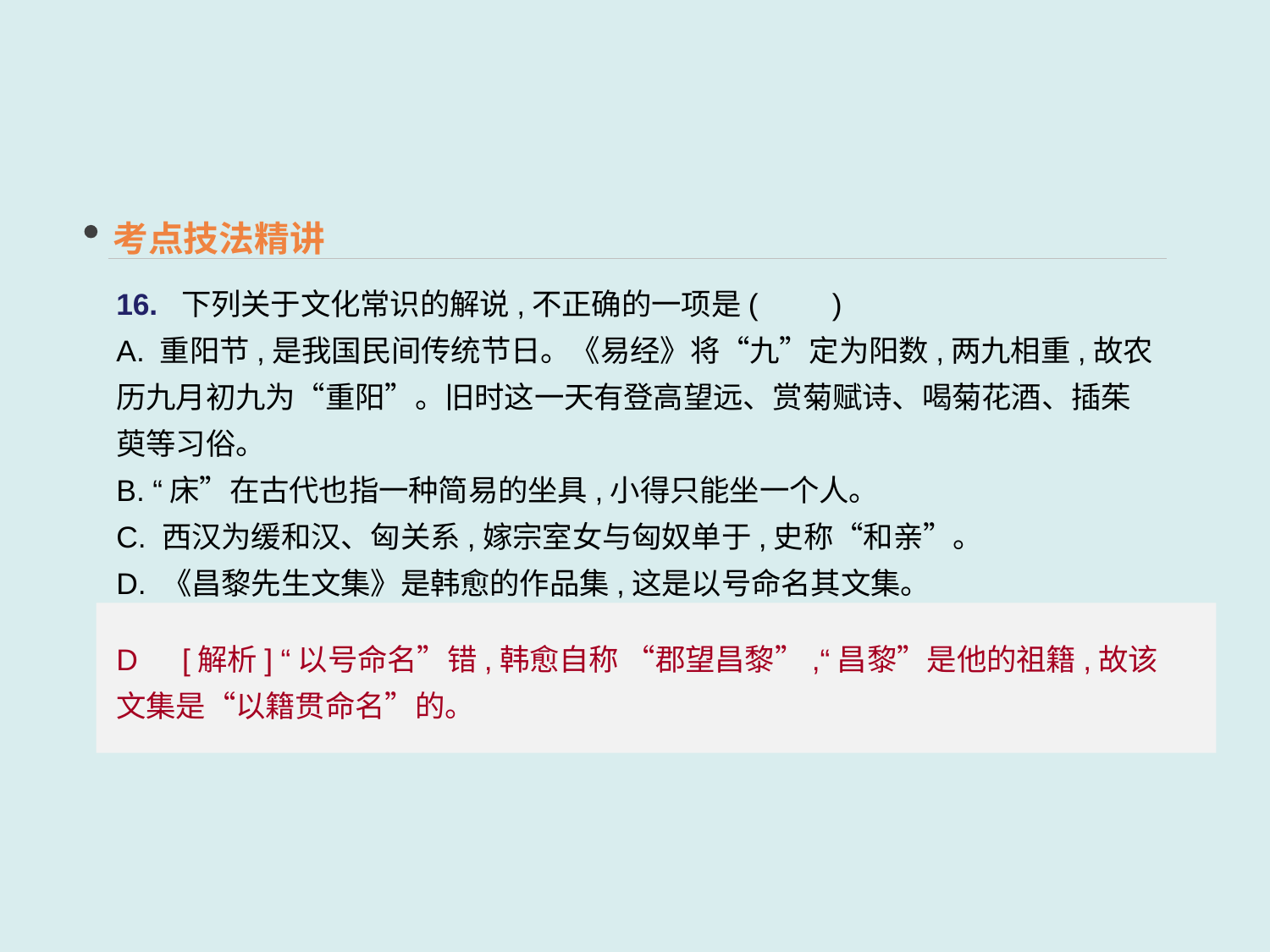

考点技法精讲

16.  下列关于文化常识的解说,不正确的一项是(　　)
A. 重阳节,是我国民间传统节日。《易经》将“九”定为阳数,两九相重,故农历九月初九为“重阳”。旧时这一天有登高望远、赏菊赋诗、喝菊花酒、插茱萸等习俗。
B. “床”在古代也指一种简易的坐具,小得只能坐一个人。
C. 西汉为缓和汉、匈关系,嫁宗室女与匈奴单于,史称“和亲”。
D. 《昌黎先生文集》是韩愈的作品集,这是以号命名其文集。

D　[解析] “以号命名”错,韩愈自称 “郡望昌黎”,“昌黎”是他的祖籍,故该文集是“以籍贯命名”的。